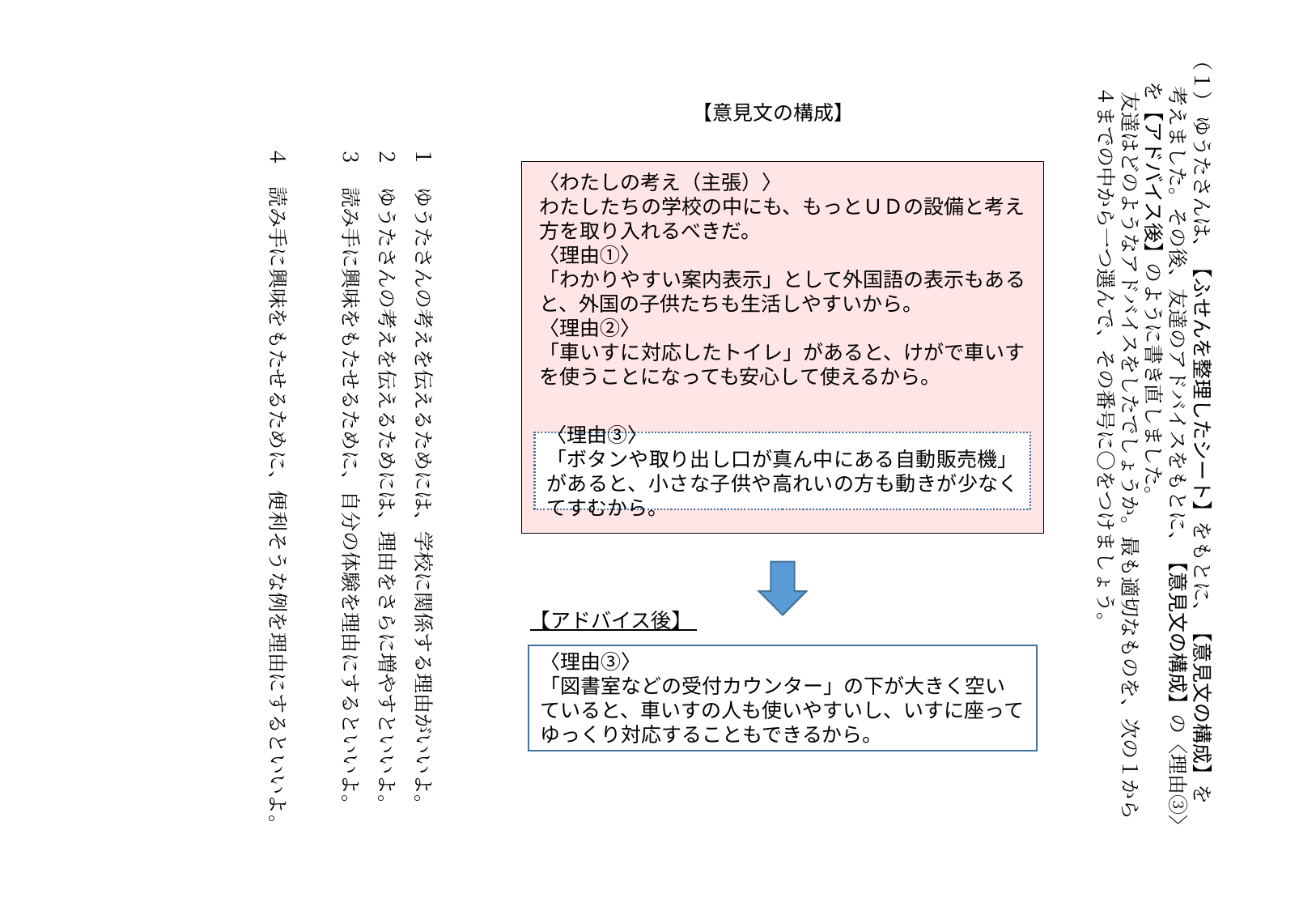

（１） ゆうたさんは、【ふせんを整理したシート】をもとに、【意見文の構成】を
　   考えました。その後、友達のアドバイスをもとに、【意見文の構成】の〈理由③〉
     を【アドバイス後】のように書き直しました。
       友達はどのようなアドバイスをしたでしょうか。最も適切なものを、次の１から
　   ４までの中から一つ選んで、その番号に○をつけましょう。

　　１　ゆうたさんの考えを伝えるためには、学校に関係する理由がいいよ。
　　２　ゆうたさんの考えを伝えるためには、理由をさらに増やすといいよ。
　　３　読み手に興味をもたせるために、自分の体験を理由にするといいよ。
　　４　読み手に興味をもたせるために、便利そうな例を理由にするといいよ。

【意見文の構成】
〈わたしの考え（主張）〉
わたしたちの学校の中にも、もっとＵＤの設備と考え方を取り入れるべきだ。
〈理由①〉
「わかりやすい案内表示」として外国語の表示もあると、外国の子供たちも生活しやすいから。
〈理由②〉
「車いすに対応したトイレ」があると、けがで車いすを使うことになっても安心して使えるから。

〈理由③〉
「ボタンや取り出し口が真ん中にある自動販売機」があると、小さな子供や高れいの方も動きが少なくてすむから。

【アドバイス後】
〈理由③〉
「図書室などの受付カウンター」の下が大きく空いていると、車いすの人も使いやすいし、いすに座ってゆっくり対応することもできるから。